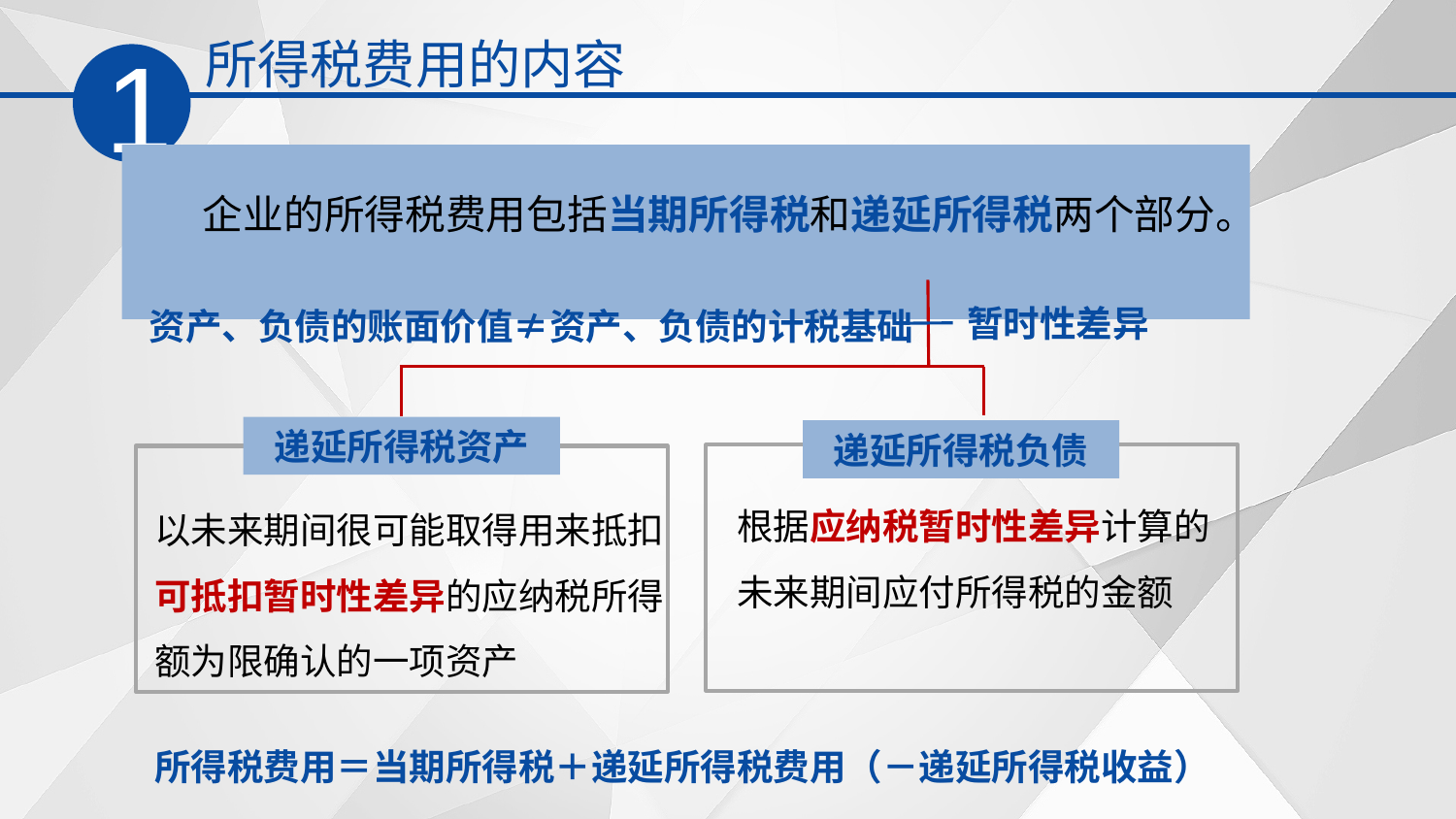

所得税费用的内容
1

     企业的所得税费用包括当期所得税和递延所得税两个部分。
暂时性差异
资产、负债的账面价值≠资产、负债的计税基础
递延所得税资产
递延所得税负债

根据应纳税暂时性差异计算的未来期间应付所得税的金额
以未来期间很可能取得用来抵扣可抵扣暂时性差异的应纳税所得额为限确认的一项资产
所得税费用＝当期所得税＋递延所得税费用（－递延所得税收益）